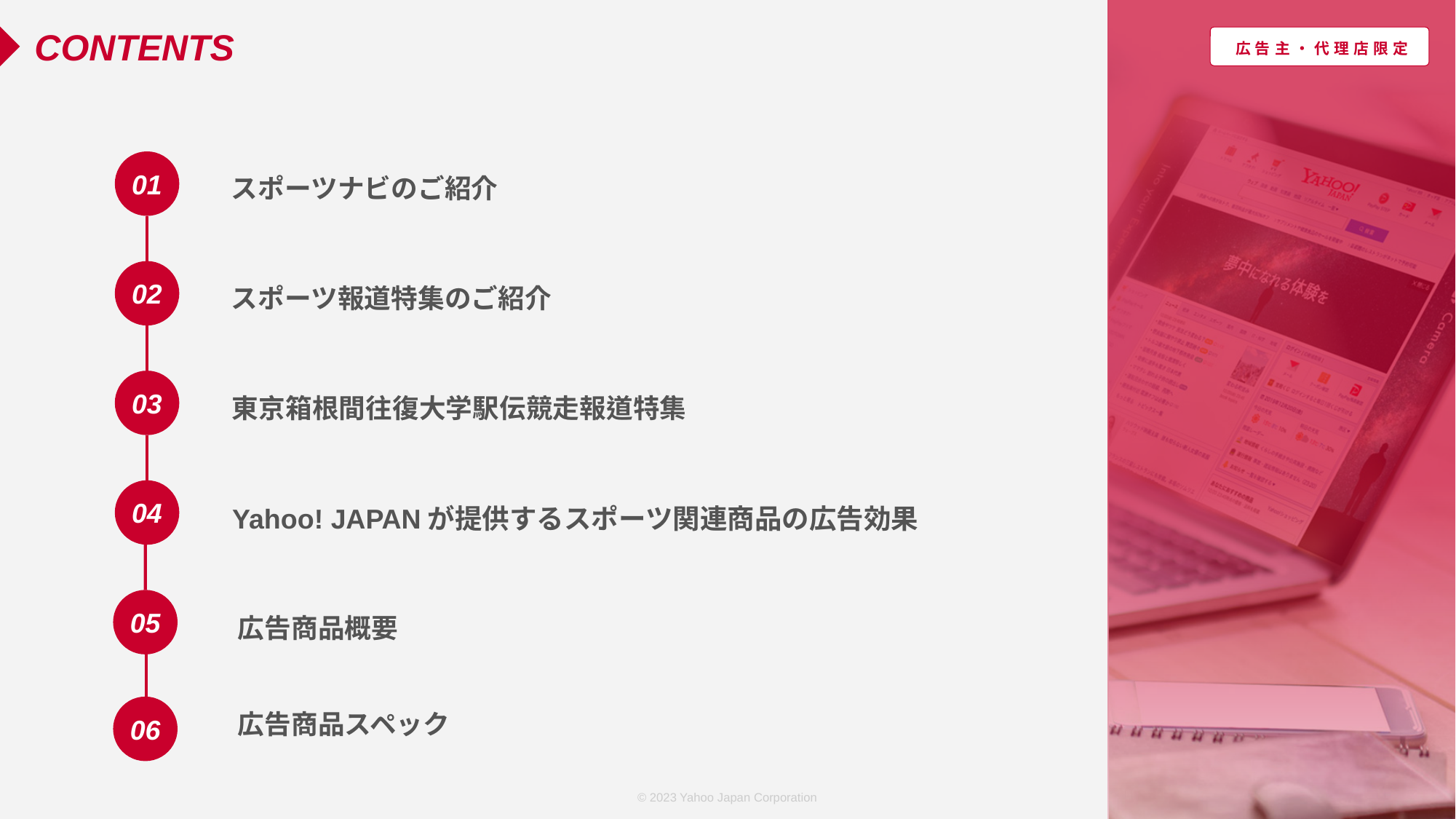

スポーツナビのご紹介
スポーツ報道特集のご紹介
東京箱根間往復大学駅伝競走報道特集
Yahoo! JAPANが提供するスポーツ関連商品の広告効果
広告商品概要
広告商品スペック